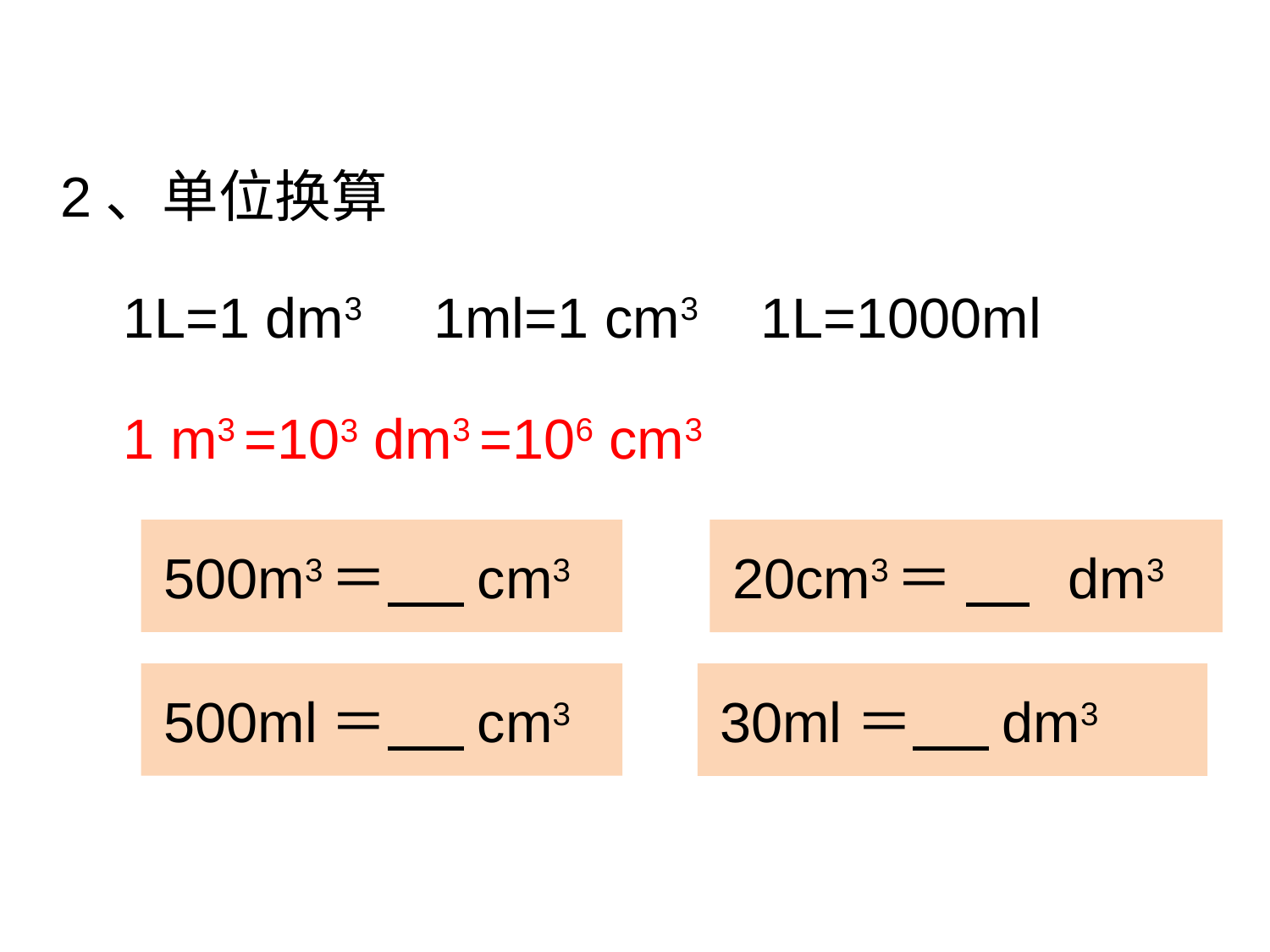

2、单位换算
1L=1 dm3     1ml=1 cm3    1L=1000ml
1 m3 =103 dm3 =106 cm3
 20cm3＝        dm3
 500m3＝      cm3
 30ml＝      dm3
 500ml＝      cm3